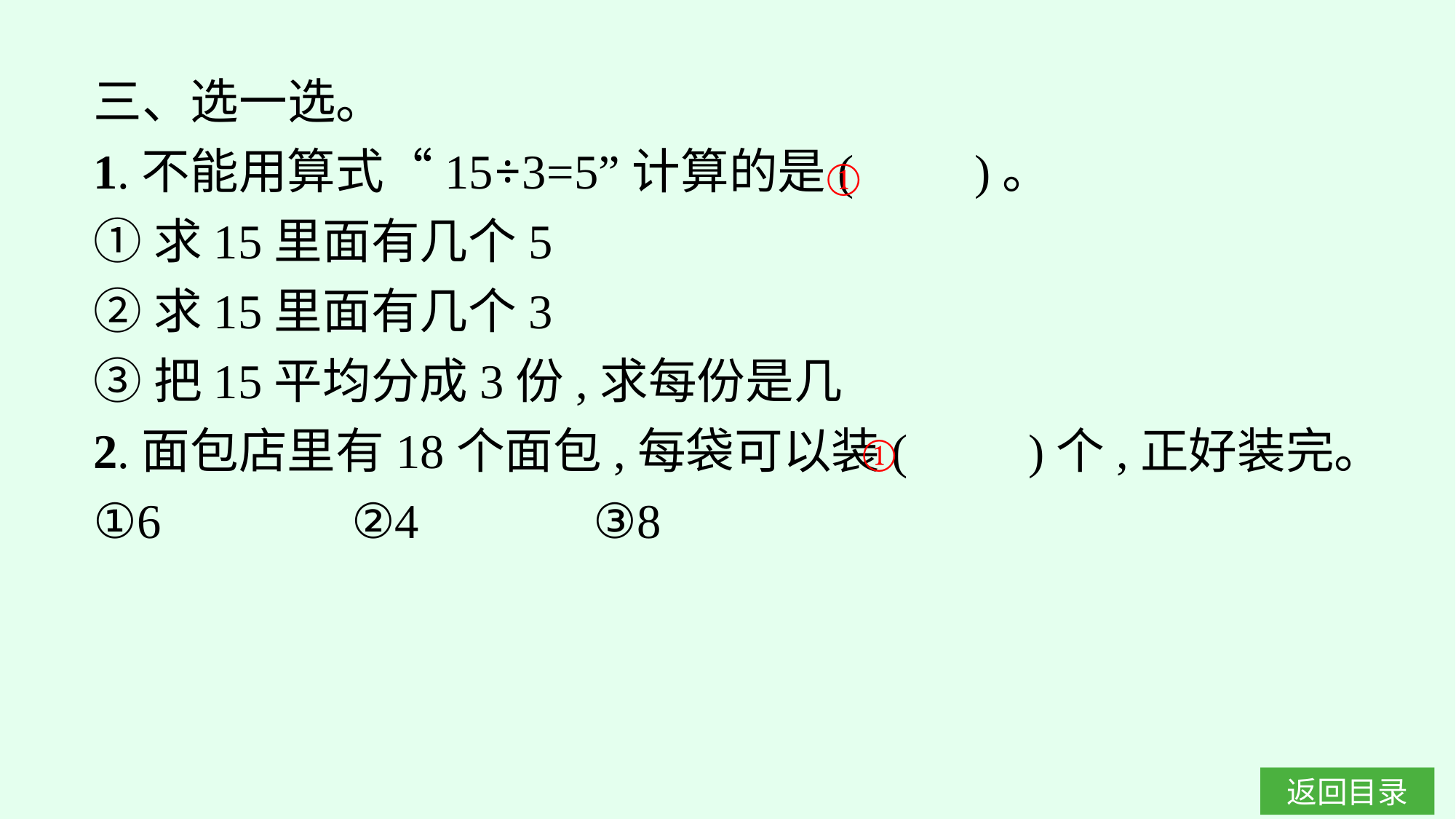

三、选一选。
1.不能用算式“15÷3=5”计算的是(　　)。
①求15里面有几个5
②求15里面有几个3
③把15平均分成3份,求每份是几
2.面包店里有18个面包,每袋可以装(　　)个,正好装完。
①6		②4		③8
①
①